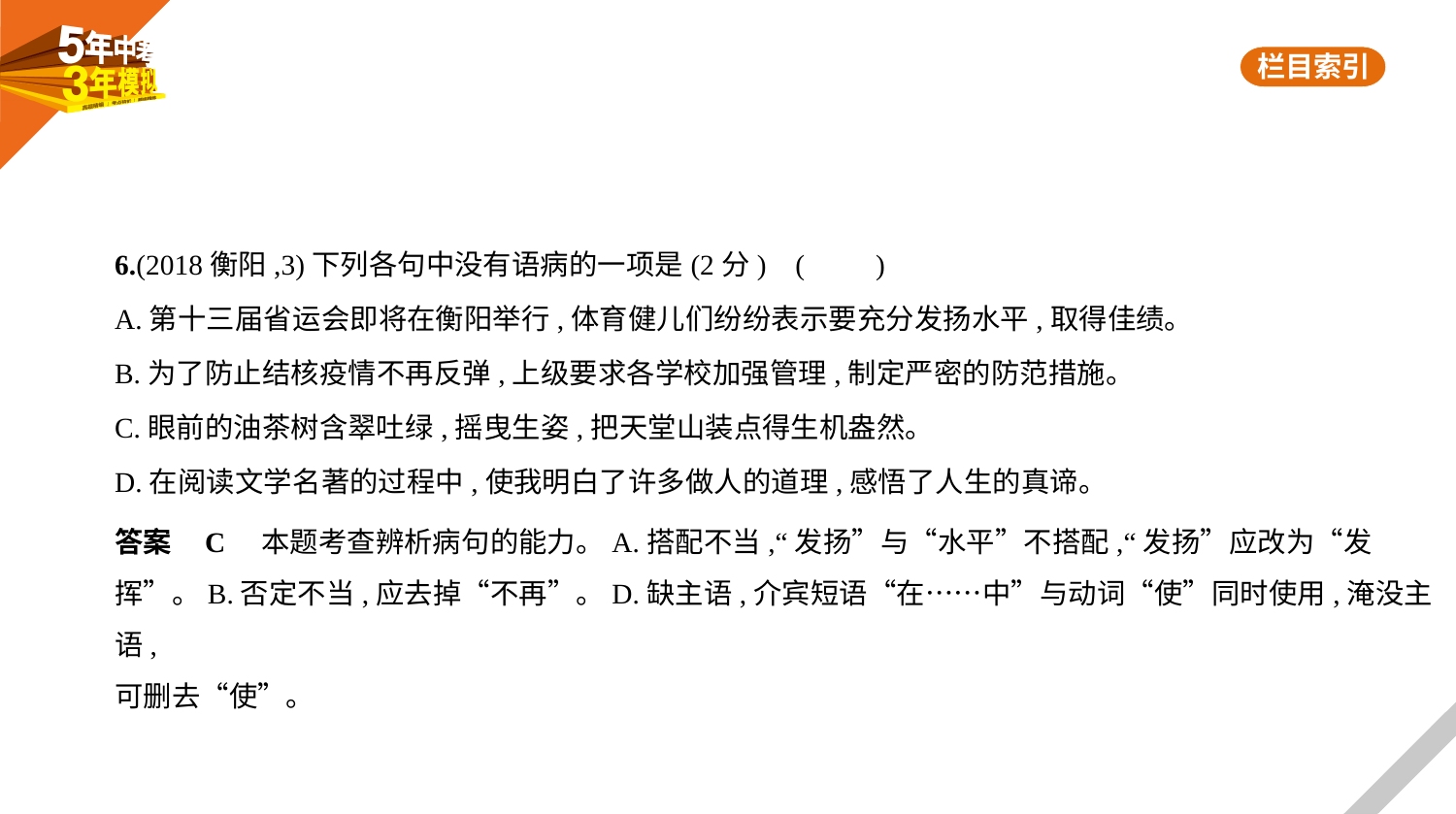

6.(2018衡阳,3)下列各句中没有语病的一项是(2分) (　　)
A.第十三届省运会即将在衡阳举行,体育健儿们纷纷表示要充分发扬水平,取得佳绩。
B.为了防止结核疫情不再反弹,上级要求各学校加强管理,制定严密的防范措施。
C.眼前的油茶树含翠吐绿,摇曳生姿,把天堂山装点得生机盎然。
D.在阅读文学名著的过程中,使我明白了许多做人的道理,感悟了人生的真谛。
答案    C    本题考查辨析病句的能力。A.搭配不当,“发扬”与“水平”不搭配,“发扬”应改为“发
挥”。B.否定不当,应去掉“不再”。D.缺主语,介宾短语“在……中”与动词“使”同时使用,淹没主语,
可删去“使”。